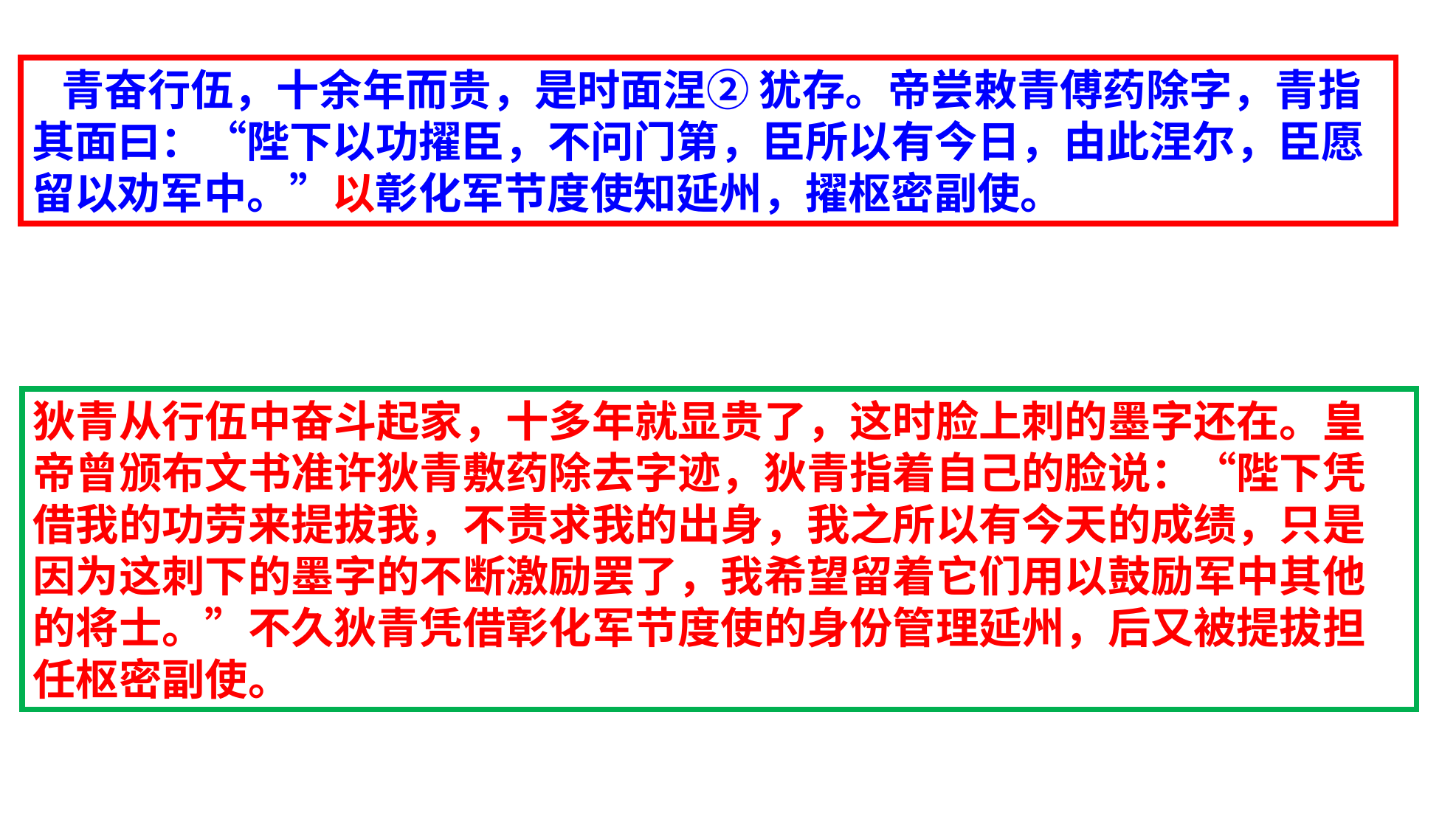

青奋行伍，十余年而贵，是时面涅② 犹存。帝尝敕青傅药除字，青指其面曰：“陛下以功擢臣，不问门第，臣所以有今日，由此涅尔，臣愿留以劝军中。”以彰化军节度使知延州，擢枢密副使。
狄青从行伍中奋斗起家，十多年就显贵了，这时脸上刺的墨字还在。皇帝曾颁布文书准许狄青敷药除去字迹，狄青指着自己的脸说：“陛下凭借我的功劳来提拔我，不责求我的出身，我之所以有今天的成绩，只是因为这刺下的墨字的不断激励罢了，我希望留着它们用以鼓励军中其他的将士。”不久狄青凭借彰化军节度使的身份管理延州，后又被提拔担任枢密副使。